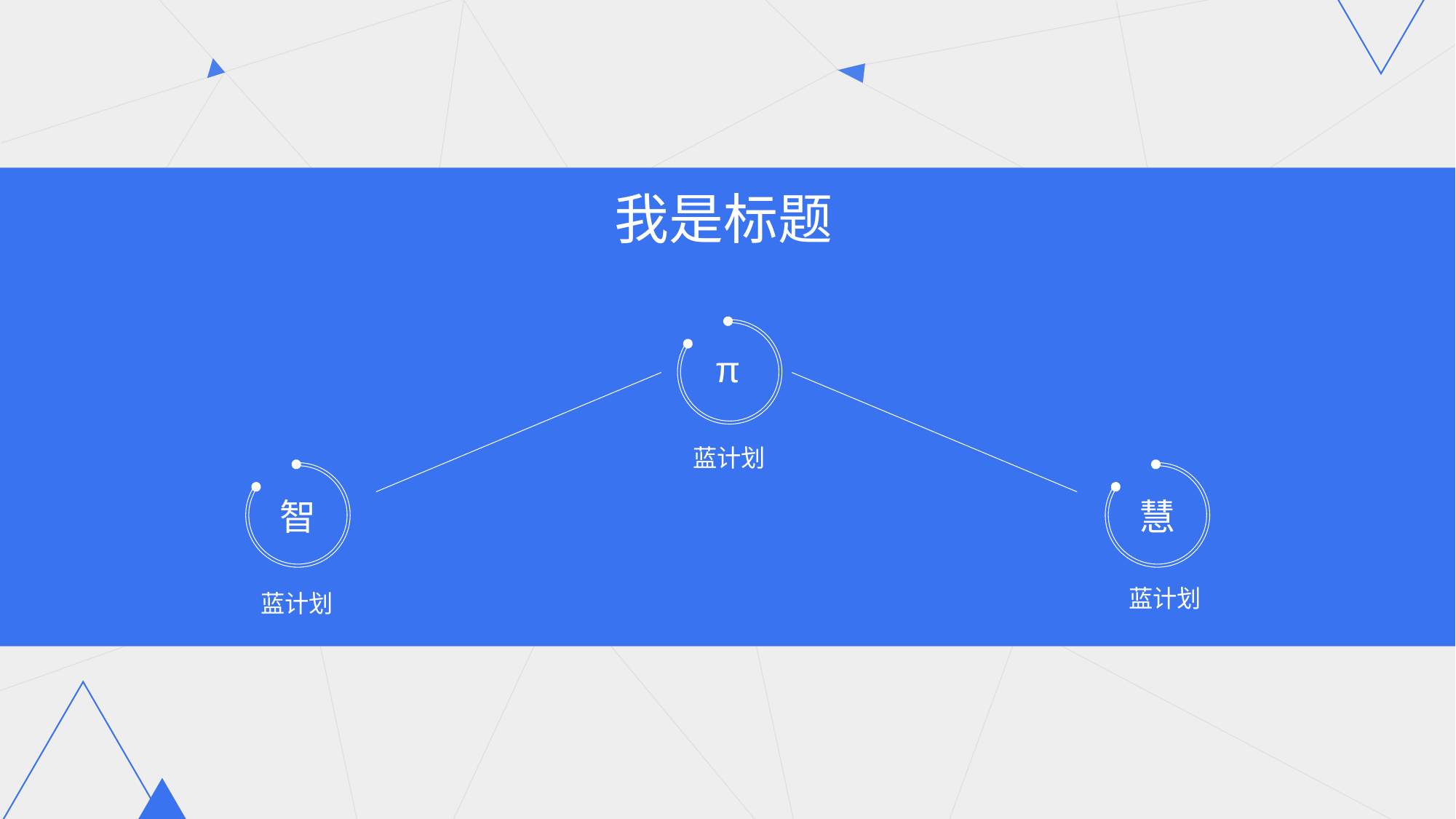

我是标题

π
蓝计划

智
蓝计划

慧
蓝计划